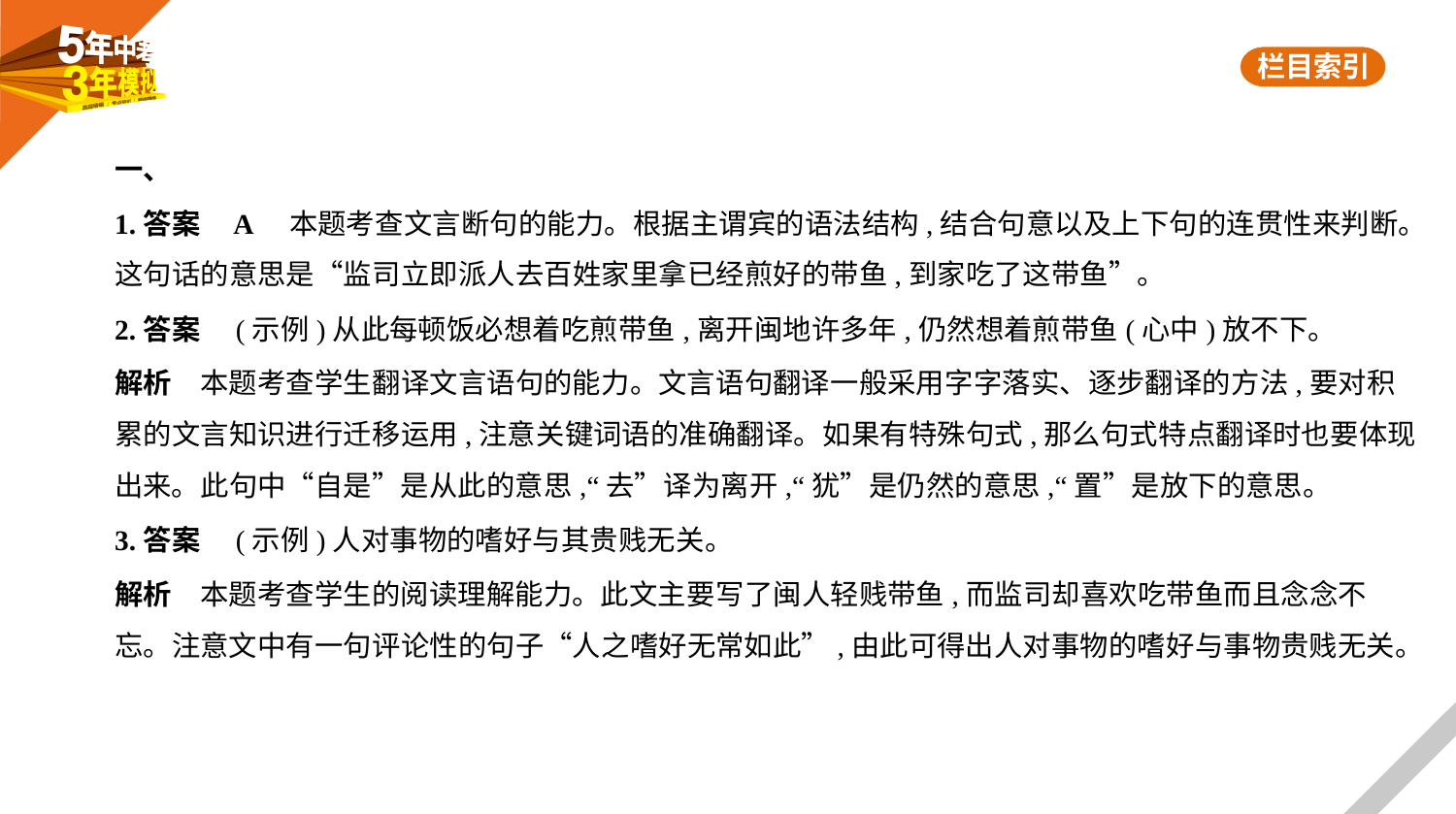

一、
1.答案    A　本题考查文言断句的能力。根据主谓宾的语法结构,结合句意以及上下句的连贯性来判断。
这句话的意思是“监司立即派人去百姓家里拿已经煎好的带鱼,到家吃了这带鱼”。
2.答案　(示例)从此每顿饭必想着吃煎带鱼,离开闽地许多年,仍然想着煎带鱼(心中)放不下。
解析　本题考查学生翻译文言语句的能力。文言语句翻译一般采用字字落实、逐步翻译的方法,要对积
累的文言知识进行迁移运用,注意关键词语的准确翻译。如果有特殊句式,那么句式特点翻译时也要体现
出来。此句中“自是”是从此的意思,“去”译为离开,“犹”是仍然的意思,“置”是放下的意思。
3.答案　(示例)人对事物的嗜好与其贵贱无关。
解析　本题考查学生的阅读理解能力。此文主要写了闽人轻贱带鱼,而监司却喜欢吃带鱼而且念念不
忘。注意文中有一句评论性的句子“人之嗜好无常如此”,由此可得出人对事物的嗜好与事物贵贱无关。